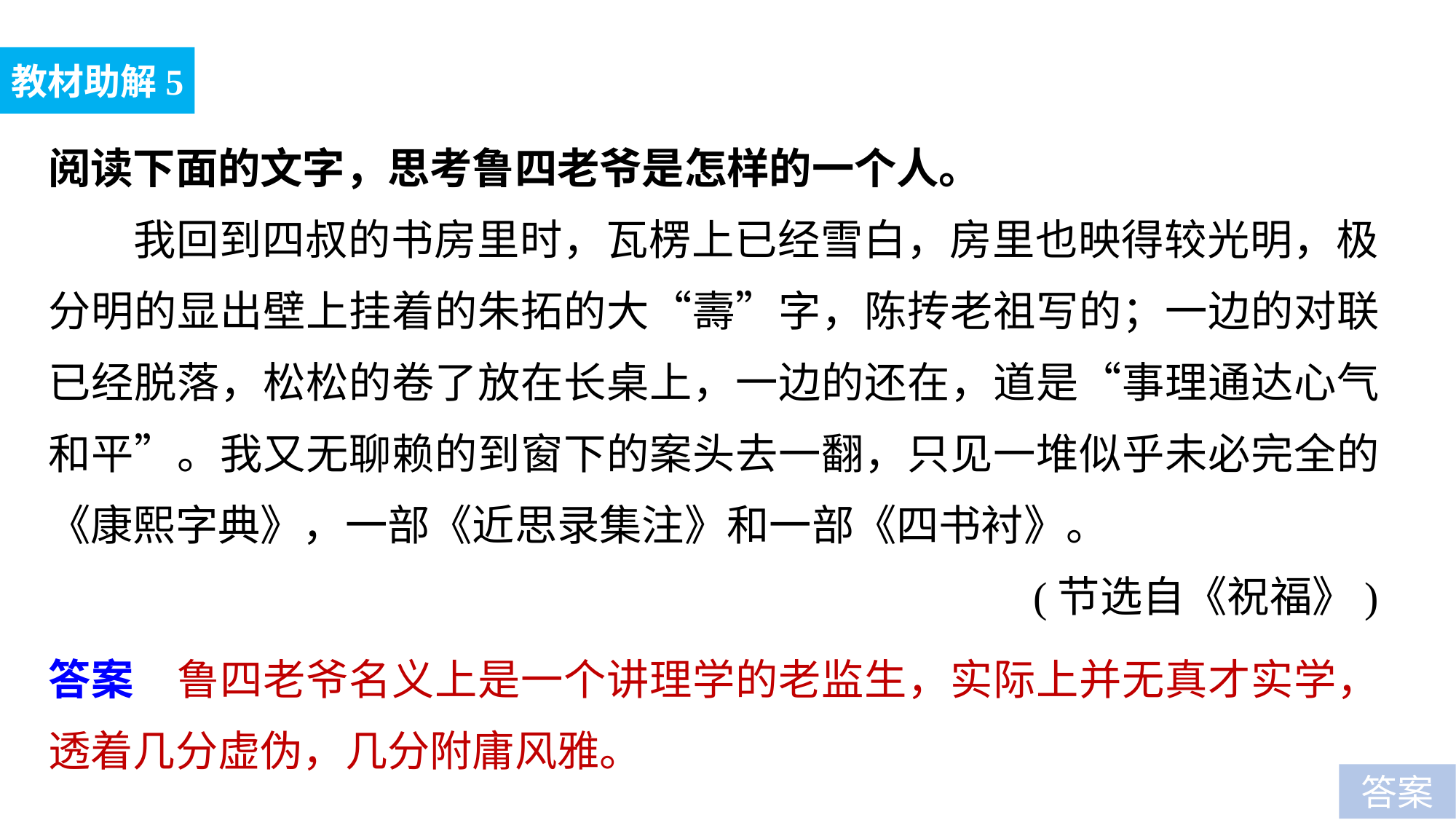

教材助解5
阅读下面的文字，思考鲁四老爷是怎样的一个人。
我回到四叔的书房里时，瓦楞上已经雪白，房里也映得较光明，极分明的显出壁上挂着的朱拓的大“壽”字，陈抟老祖写的；一边的对联已经脱落，松松的卷了放在长桌上，一边的还在，道是“事理通达心气和平”。我又无聊赖的到窗下的案头去一翻，只见一堆似乎未必完全的《康熙字典》，一部《近思录集注》和一部《四书衬》。
(节选自《祝福》)
答案　鲁四老爷名义上是一个讲理学的老监生，实际上并无真才实学，透着几分虚伪，几分附庸风雅。
答案